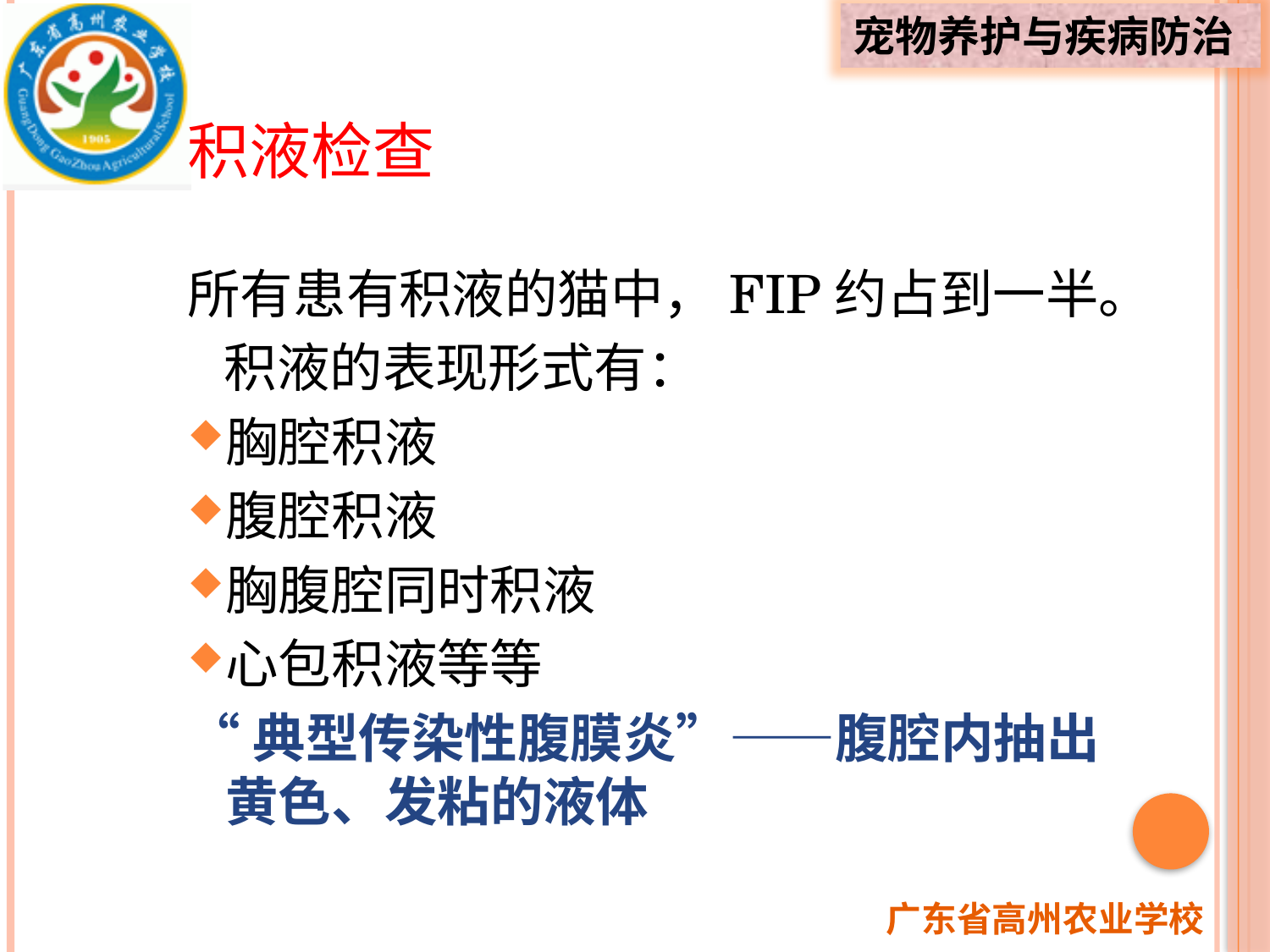

积液检查

所有患有积液的猫中，FIP约占到一半。
  积液的表现形式有：
胸腔积液
腹腔积液
胸腹腔同时积液
心包积液等等
“典型传染性腹膜炎”——腹腔内抽出黄色、发粘的液体